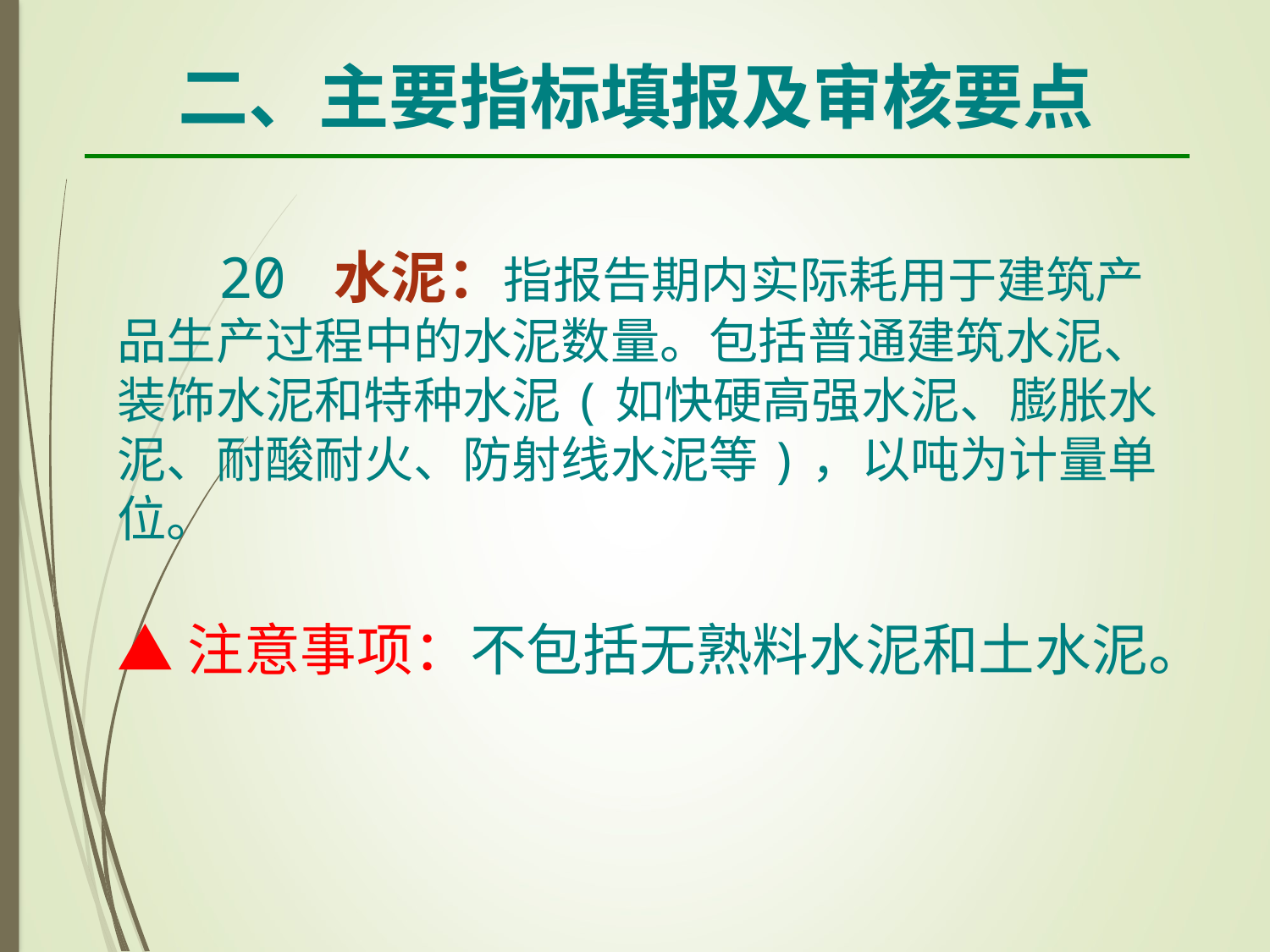

二、主要指标填报及审核要点
   20 水泥：指报告期内实际耗用于建筑产品生产过程中的水泥数量。包括普通建筑水泥、装饰水泥和特种水泥(如快硬高强水泥、膨胀水泥、耐酸耐火、防射线水泥等)，以吨为计量单位。

▲注意事项：不包括无熟料水泥和土水泥。